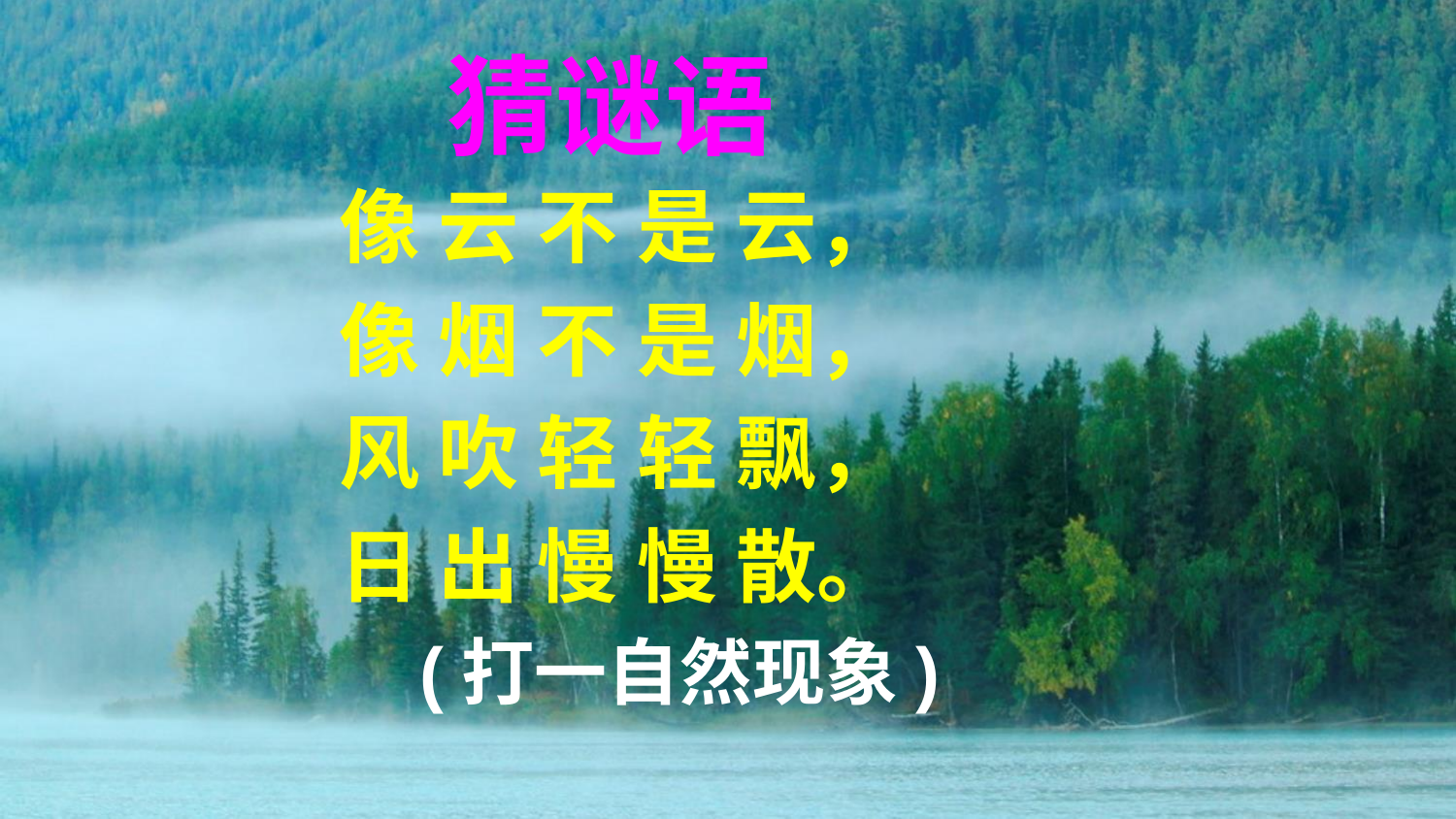

猜谜语
 像 云 不 是 云，
 像 烟 不 是 烟，
 风 吹 轻 轻 飘，
 日 出 慢 慢 散。
        (打一自然现象)